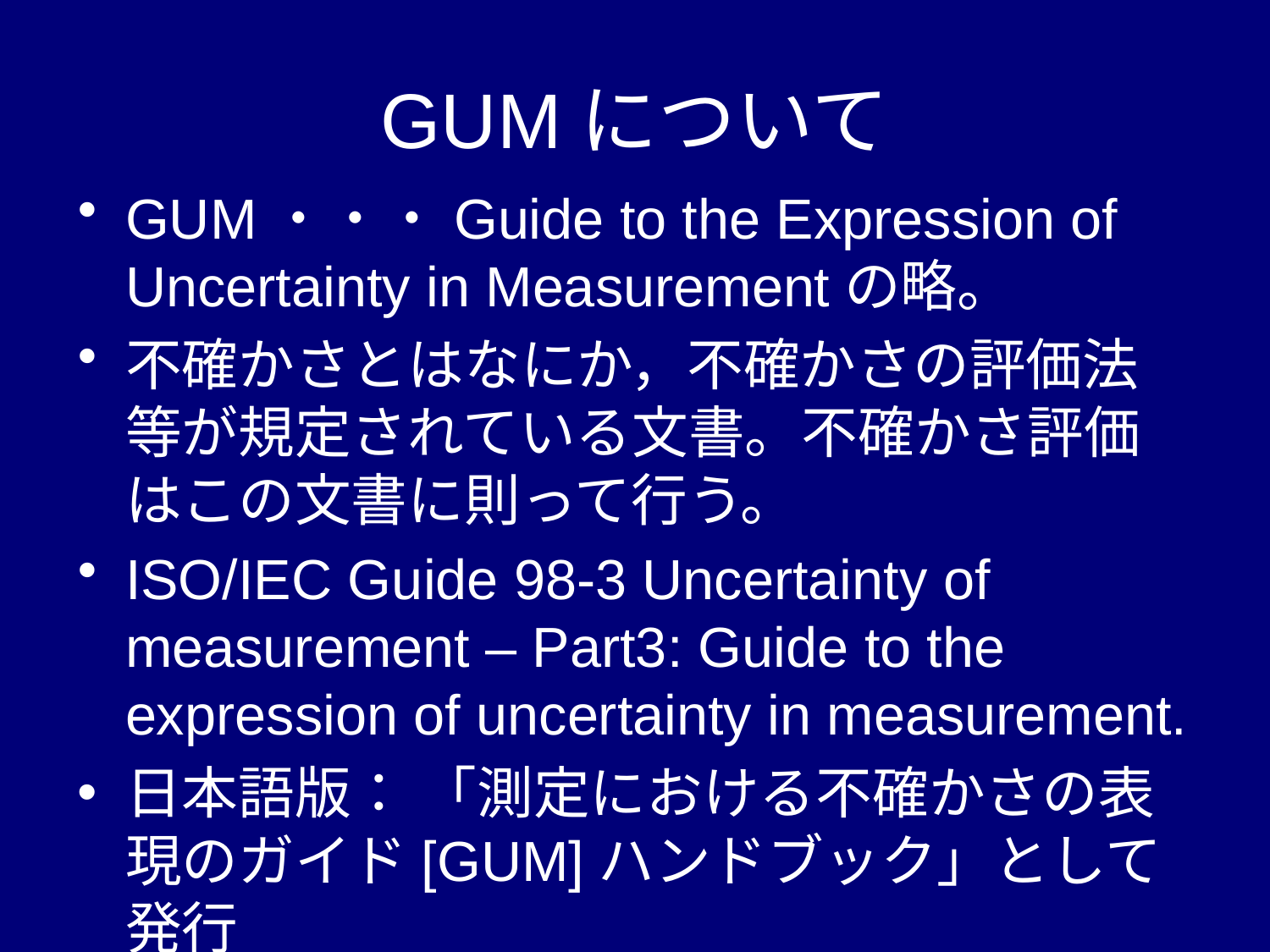

GUMについて
GUM・・・Guide to the Expression of Uncertainty in Measurementの略。
不確かさとはなにか，不確かさの評価法等が規定されている文書。不確かさ評価はこの文書に則って行う。
ISO/IEC Guide 98-3 Uncertainty of measurement – Part3: Guide to the expression of uncertainty in measurement.
日本語版： 「測定における不確かさの表現のガイド[GUM]ハンドブック」として発行